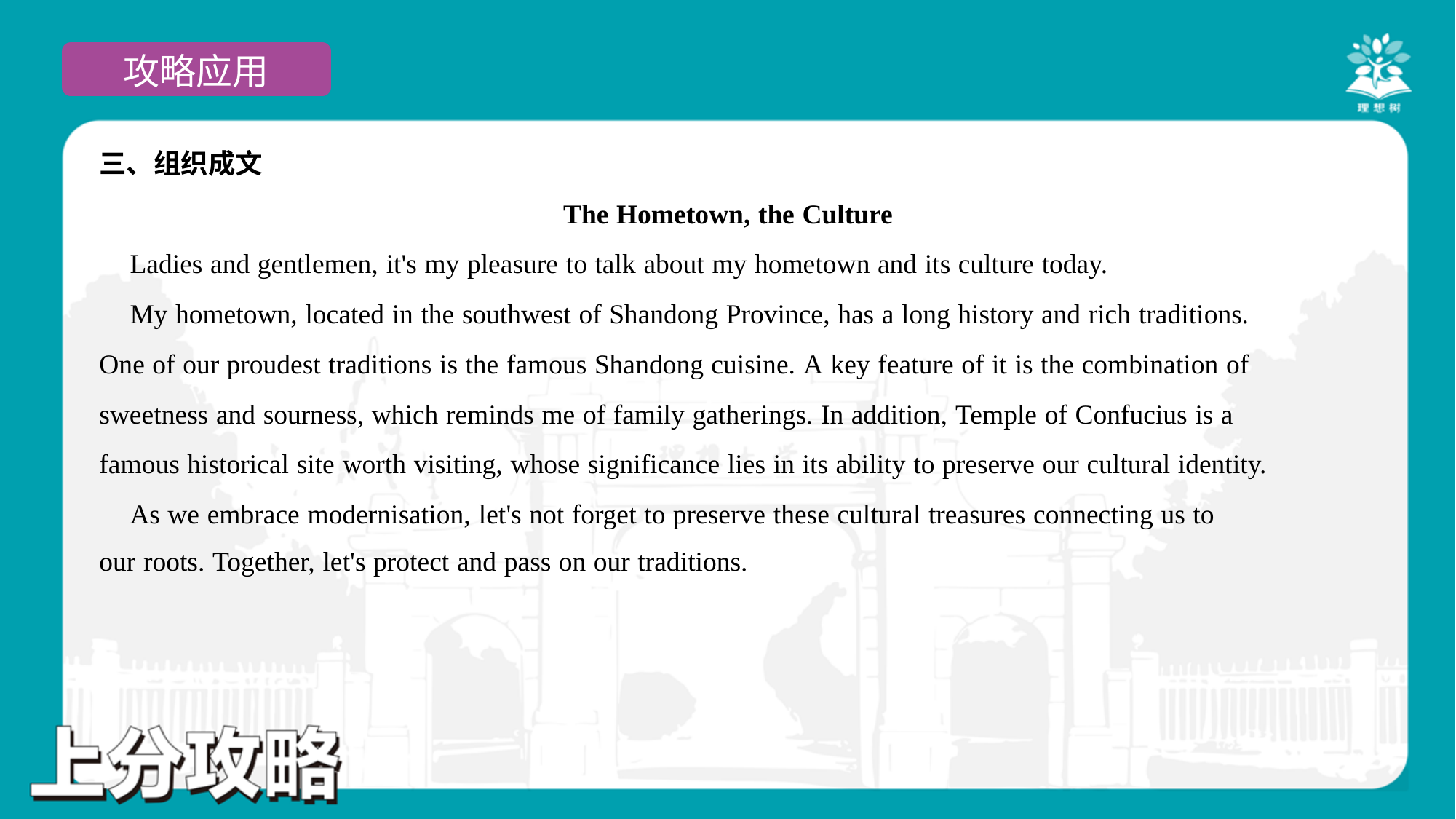

三、组织成文
The Hometown, the Culture
    Ladies and gentlemen, it's my pleasure to talk about my hometown and its culture today.
    My hometown, located in the southwest of Shandong Province, has a long history and rich traditions.
One of our proudest traditions is the famous Shandong cuisine. A key feature of it is the combination of
sweetness and sourness, which reminds me of family gatherings. In addition, Temple of Confucius is a
famous historical site worth visiting, whose significance lies in its ability to preserve our cultural identity.
    As we embrace modernisation, let's not forget to preserve these cultural treasures connecting us to
our roots. Together, let's protect and pass on our traditions.